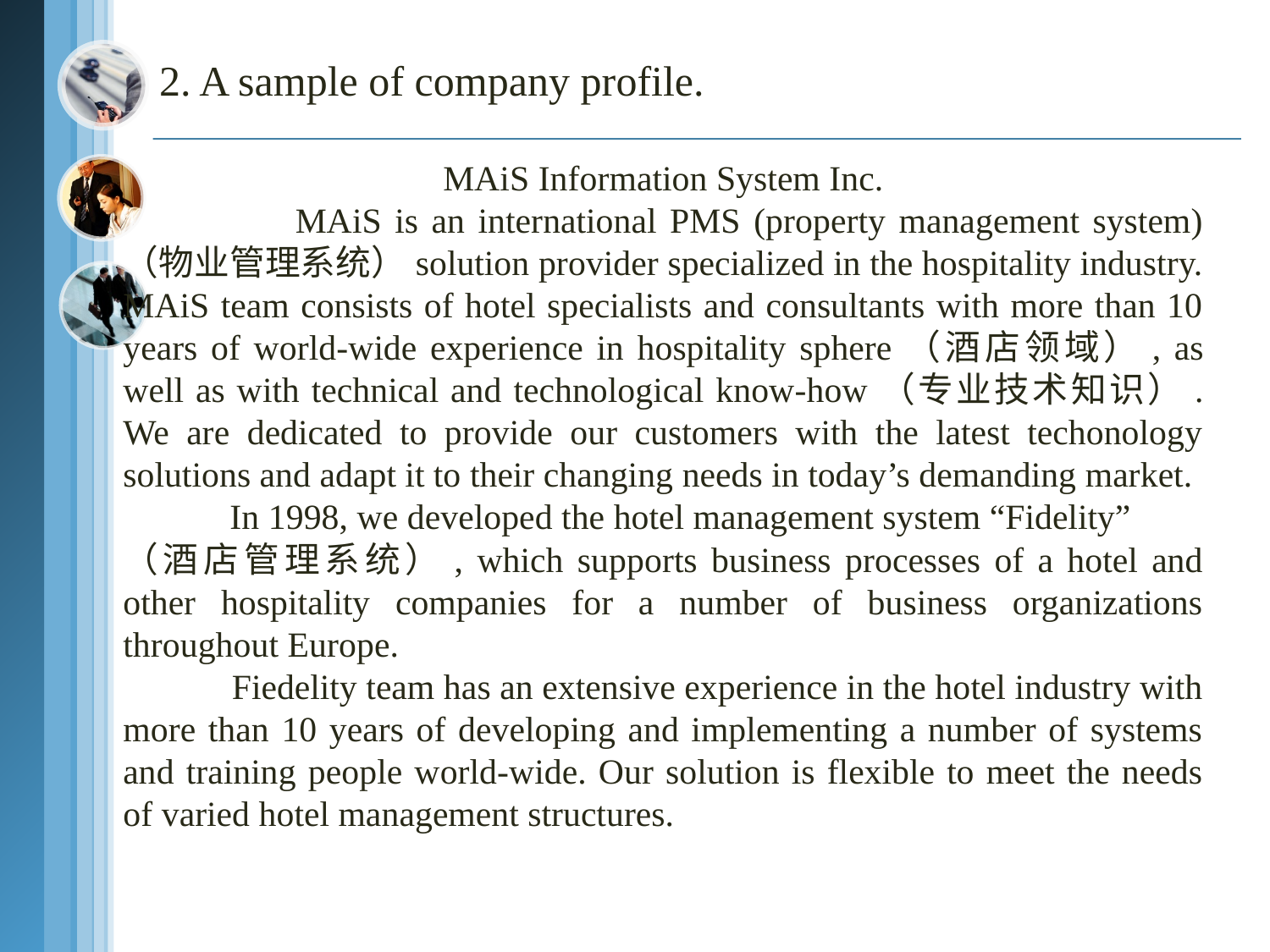

# 2. A sample of company profile.
MAiS Information System Inc.
             MAiS is an international PMS (property management system) （物业管理系统）solution provider specialized in the hospitality industry. MAiS team consists of hotel specialists and consultants with more than 10 years of world-wide experience in hospitality sphere（酒店领域）, as well as with technical and technological know-how（专业技术知识）. We are dedicated to provide our customers with the latest techonology solutions and adapt it to their changing needs in today’s demanding market.
            In 1998, we developed the hotel management system “Fidelity”
（酒店管理系统）, which supports business processes of a hotel and other hospitality companies for a number of business organizations throughout Europe.
            Fiedelity team has an extensive experience in the hotel industry with more than 10 years of developing and implementing a number of systems and training people world-wide. Our solution is flexible to meet the needs of varied hotel management structures.